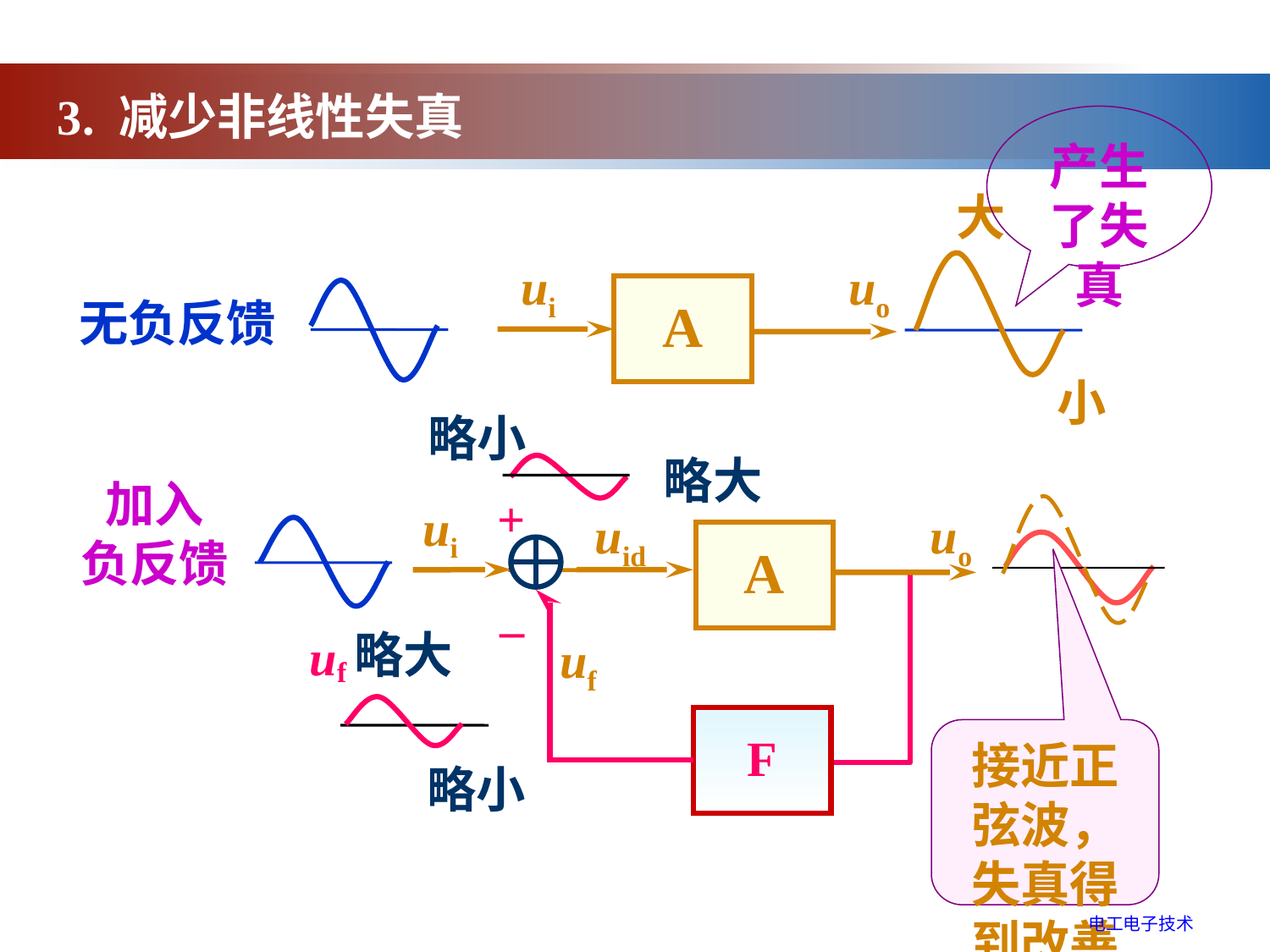

3. 减少非线性失真
产生了失真
大

小
ui
uo
A

无负反馈
略小
略大

加入
负反馈

+
–
uid
ui
A

uo

略大
uf

uf
F
接近正弦波，失真得到改善
略小
电工电子技术